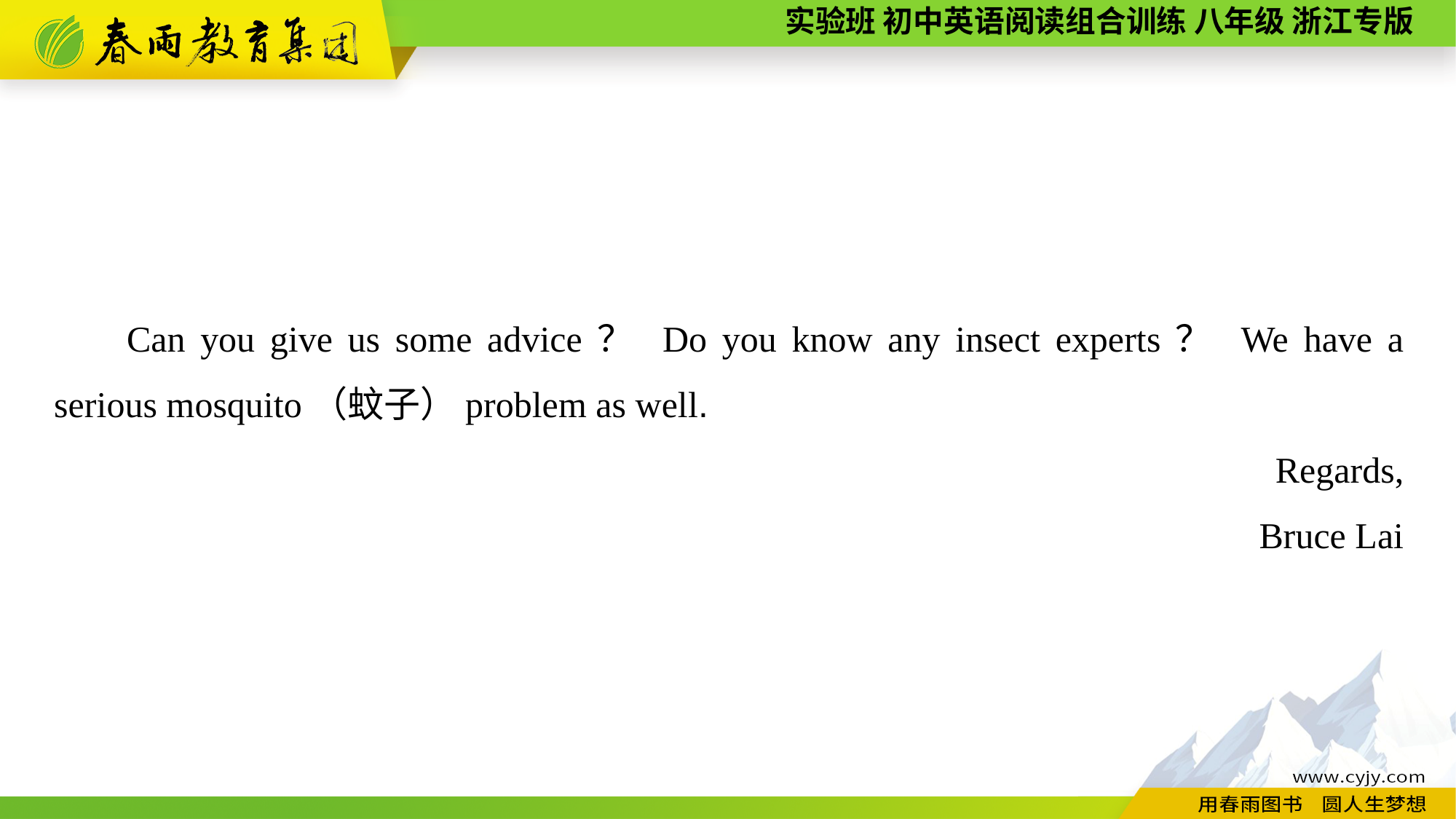

Can you give us some advice？ Do you know any insect experts？ We have a serious mosquito（蚊子）problem as well.
Regards,
Bruce Lai